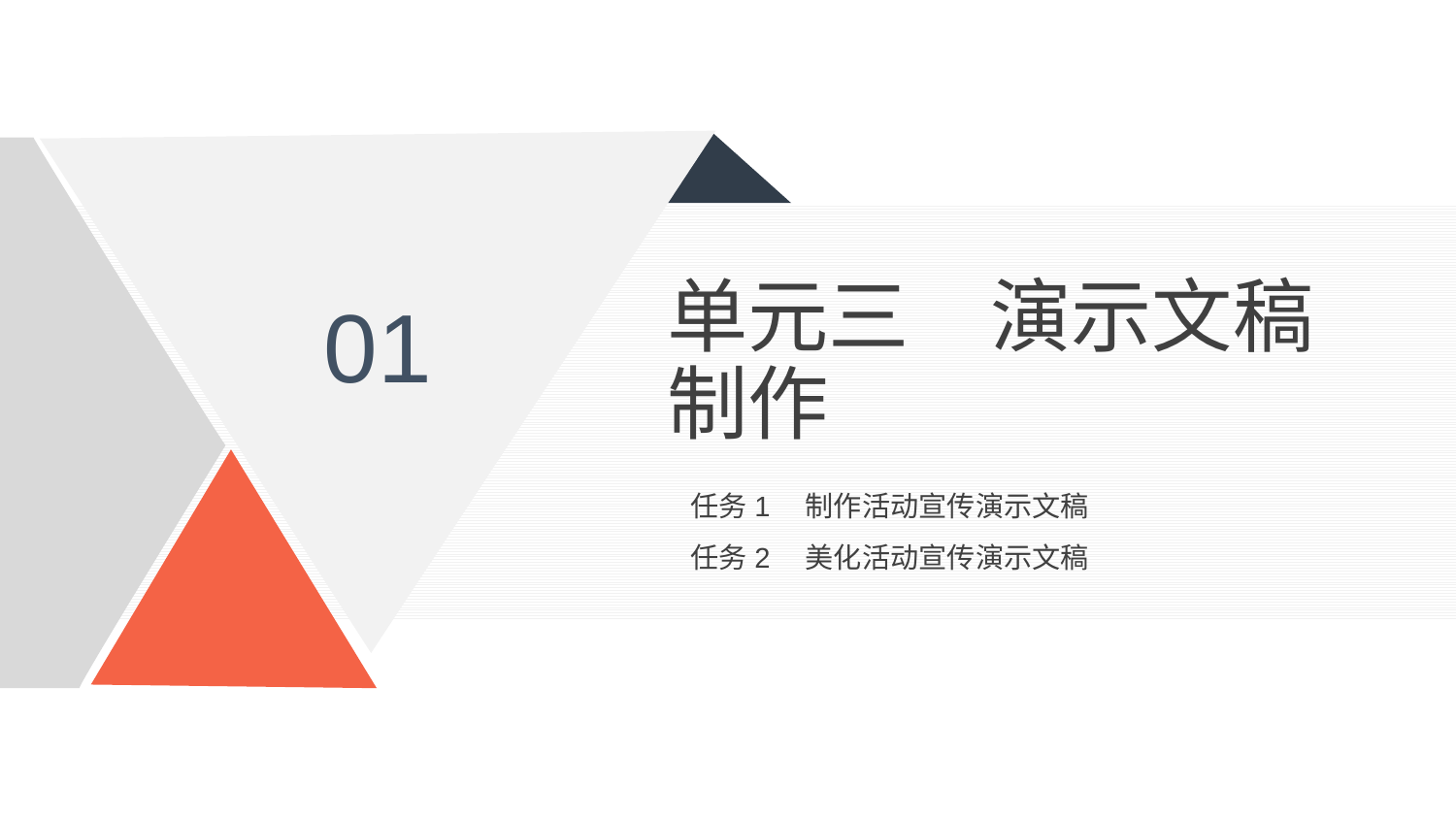

单元三　演示文稿制作
01

任务1　制作活动宣传演示文稿
任务2　美化活动宣传演示文稿